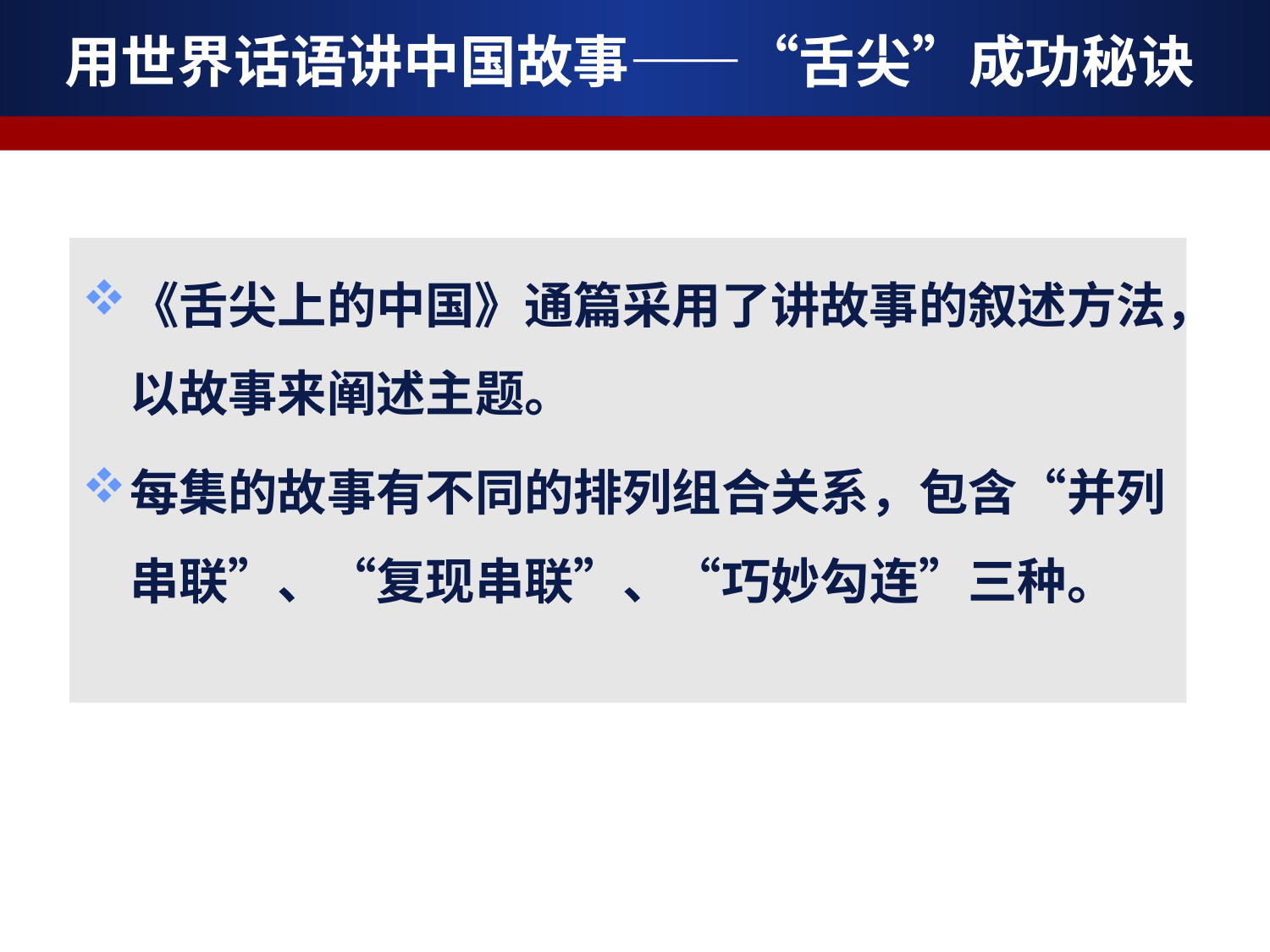

# 用世界话语讲中国故事——“舌尖”成功秘诀

《舌尖上的中国》通篇采用了讲故事的叙述方法，以故事来阐述主题。
每集的故事有不同的排列组合关系，包含“并列串联”、“复现串联”、“巧妙勾连”三种。